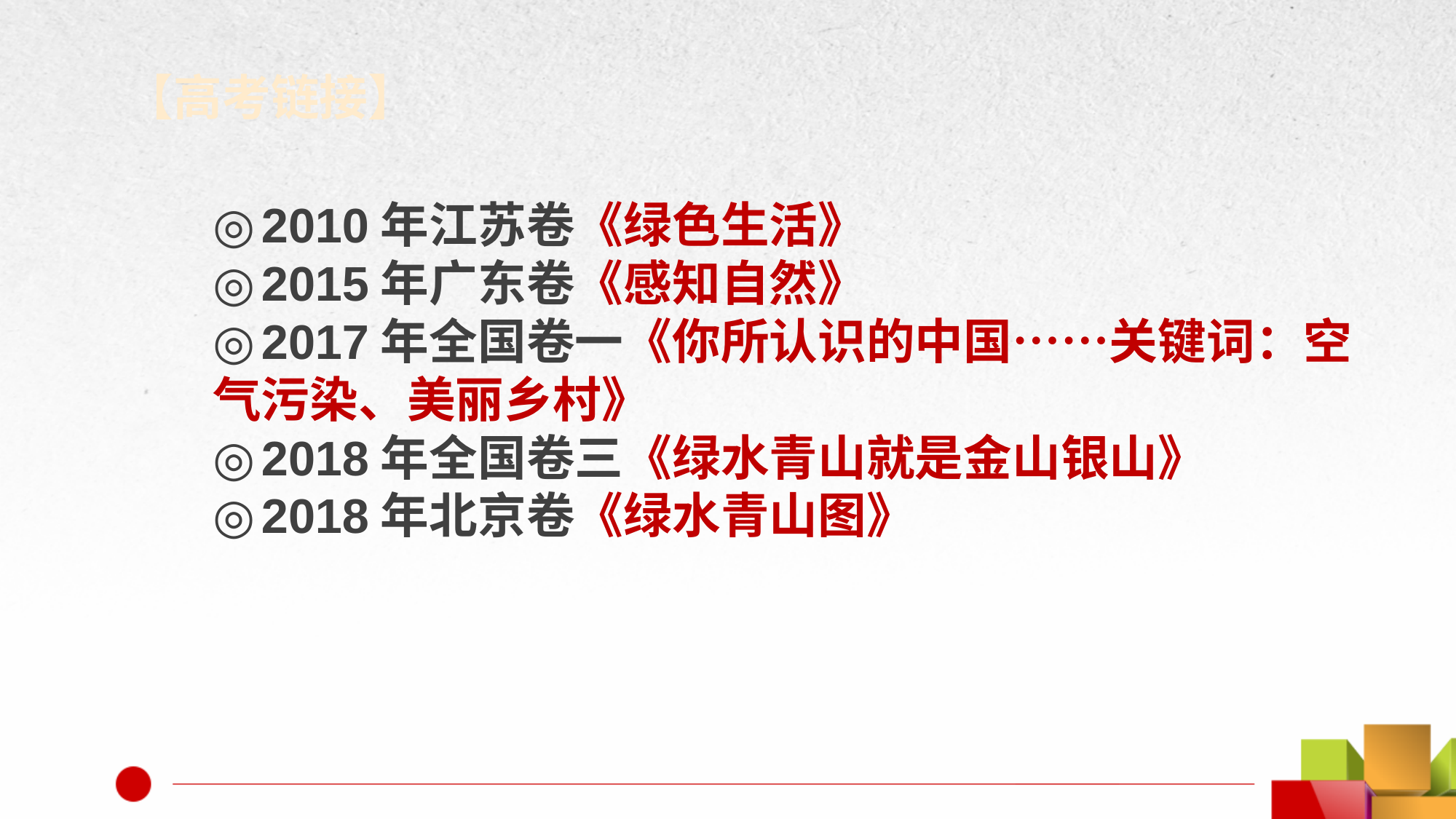

【高考链接】
◎2010年江苏卷《绿色生活》
◎2015年广东卷《感知自然》
◎2017年全国卷一《你所认识的中国……关键词：空气污染、美丽乡村》
◎2018年全国卷三《绿水青山就是金山银山》
◎2018年北京卷《绿水青山图》